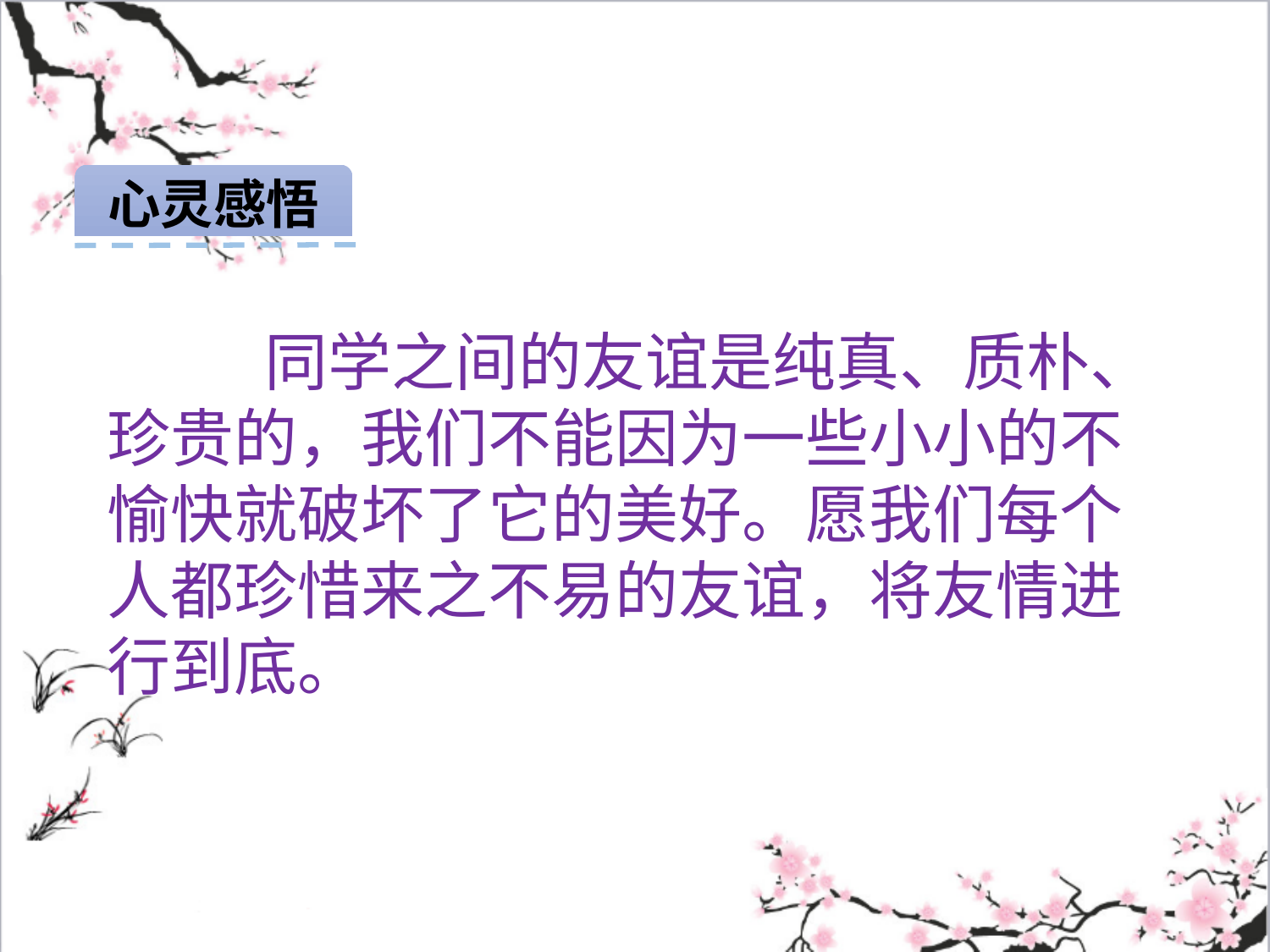

心灵感悟
          同学之间的友谊是纯真、质朴、珍贵的，我们不能因为一些小小的不愉快就破坏了它的美好。愿我们每个人都珍惜来之不易的友谊，将友情进行到底。